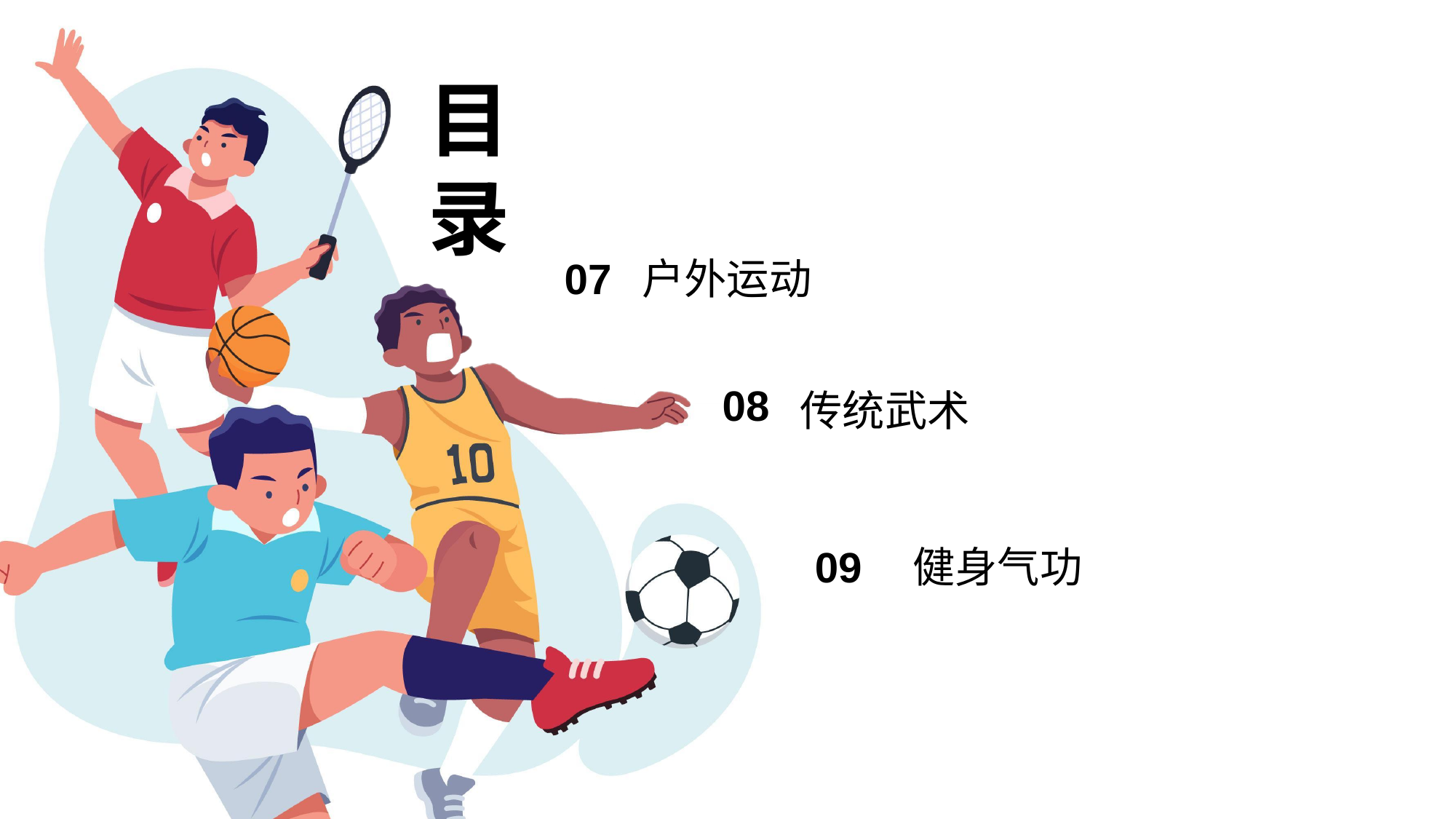

目录
07
户外运动
08
传统武术
09
健身气功